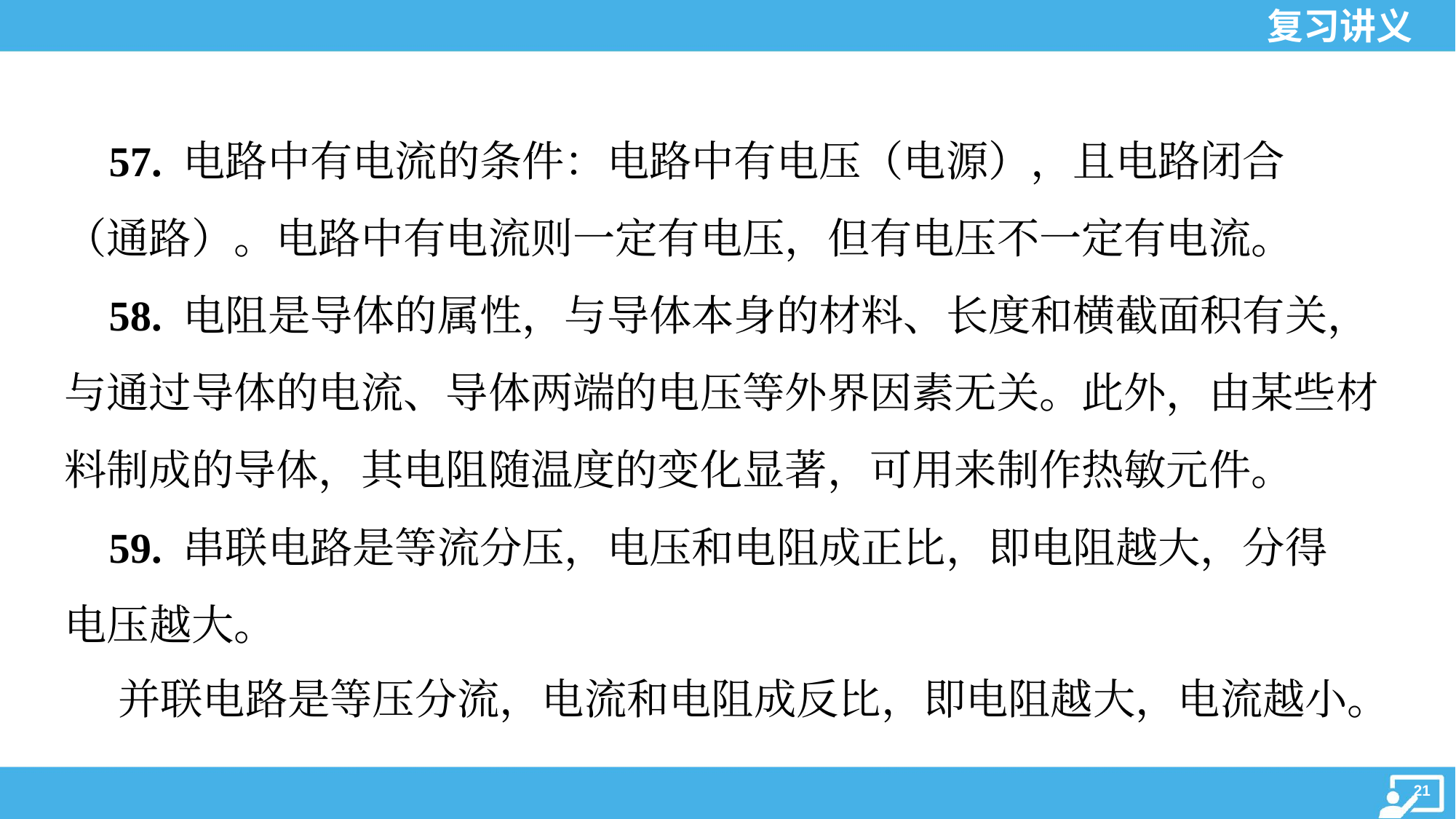

57. 电路中有电流的条件：电路中有电压（电源），且电路闭合
（通路）。电路中有电流则一定有电压，但有电压不一定有电流。
    58. 电阻是导体的属性，与导体本身的材料、长度和横截面积有关，
与通过导体的电流、导体两端的电压等外界因素无关。此外，由某些材
料制成的导体，其电阻随温度的变化显著，可用来制作热敏元件。
    59. 串联电路是等流分压，电压和电阻成正比，即电阻越大，分得
电压越大。
    并联电路是等压分流，电流和电阻成反比，即电阻越大，电流越小。